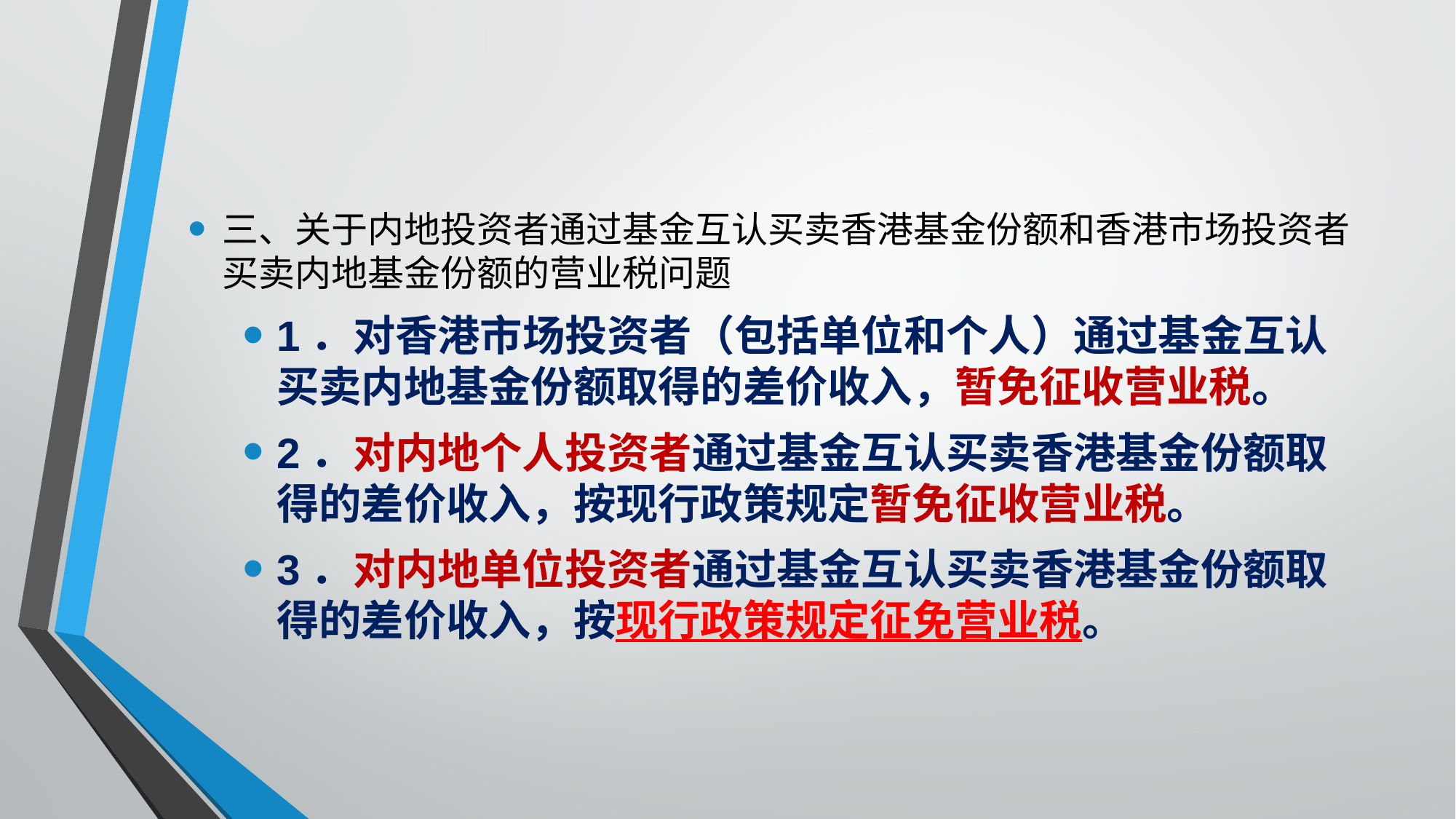

#
三、关于内地投资者通过基金互认买卖香港基金份额和香港市场投资者买卖内地基金份额的营业税问题
1．对香港市场投资者（包括单位和个人）通过基金互认买卖内地基金份额取得的差价收入，暂免征收营业税。
2．对内地个人投资者通过基金互认买卖香港基金份额取得的差价收入，按现行政策规定暂免征收营业税。
3．对内地单位投资者通过基金互认买卖香港基金份额取得的差价收入，按现行政策规定征免营业税。